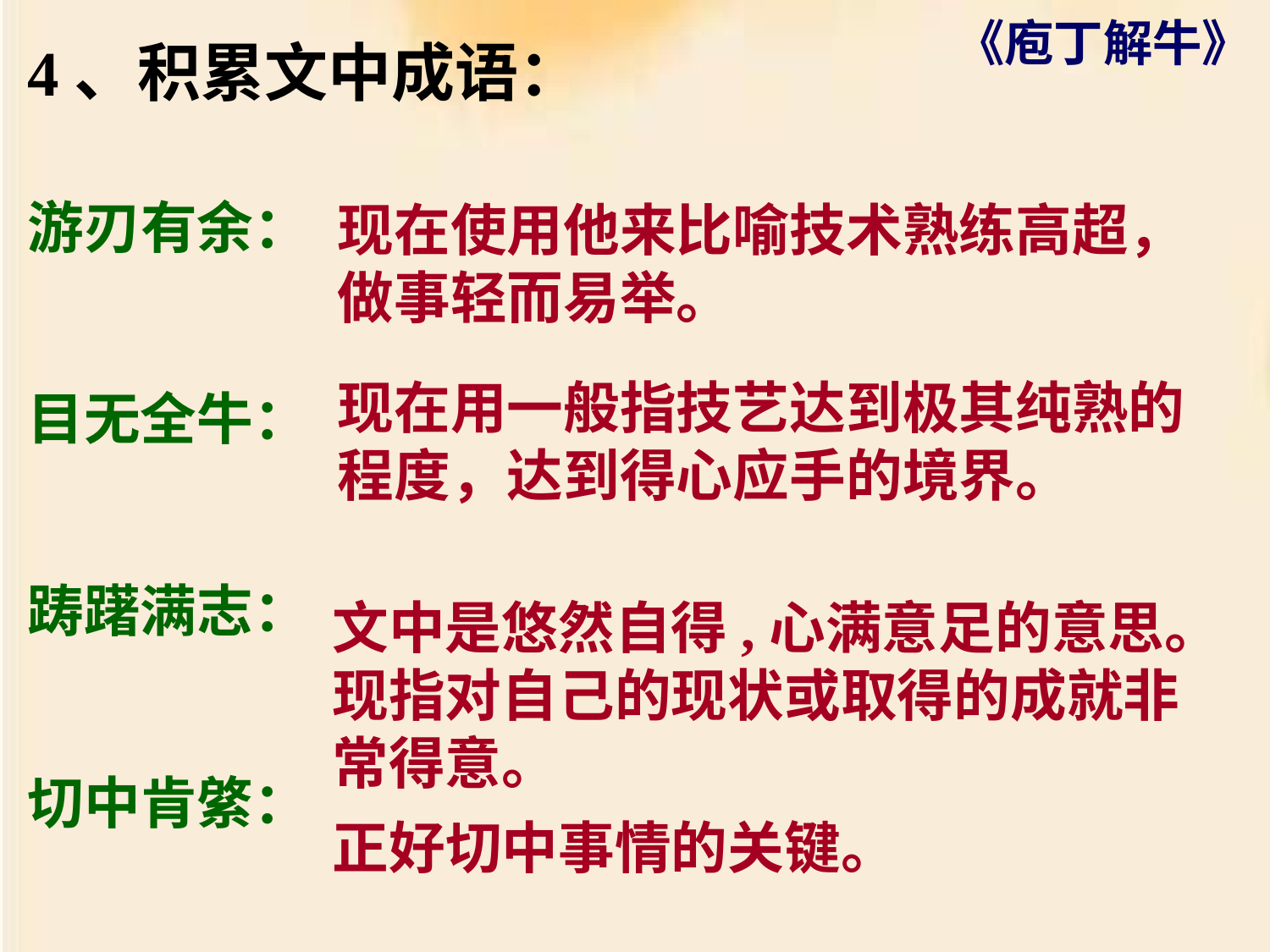

4、积累文中成语：
游刃有余：

目无全牛：

踌躇满志：

切中肯綮：
现在使用他来比喻技术熟练高超，
做事轻而易举。

现在用一般指技艺达到极其纯熟的
程度，达到得心应手的境界。
文中是悠然自得,心满意足的意思。
现指对自己的现状或取得的成就非
常得意。
正好切中事情的关键。